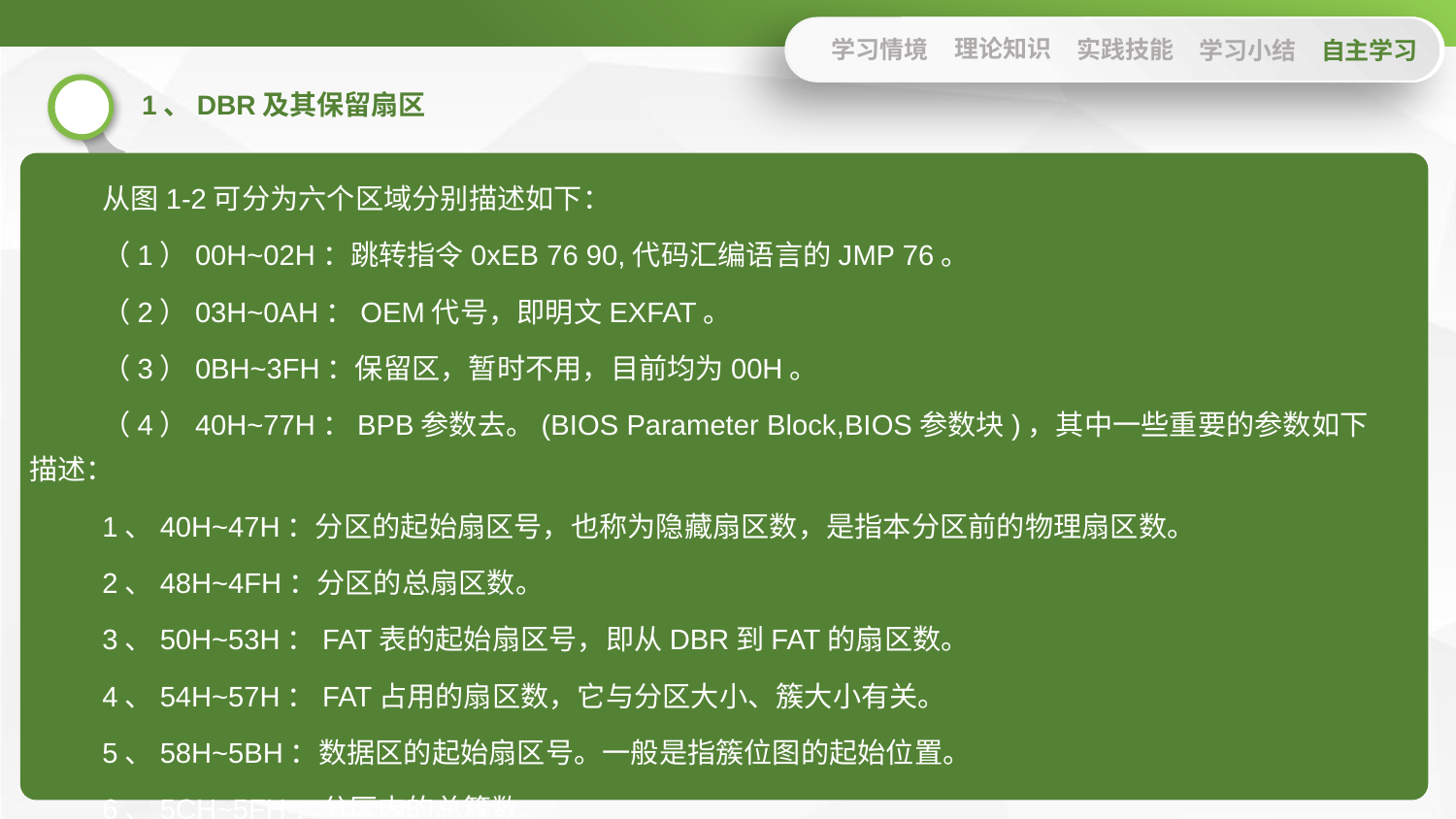

理论知识
学习情境
实践技能
学习小结
自主学习
1、DBR及其保留扇区
从图1-2可分为六个区域分别描述如下：
（1）00H~02H：跳转指令0xEB 76 90,代码汇编语言的JMP 76。
（2）03H~0AH：OEM代号，即明文EXFAT。
（3）0BH~3FH：保留区，暂时不用，目前均为00H。
（4）40H~77H：BPB参数去。(BIOS Parameter Block,BIOS参数块)，其中一些重要的参数如下描述：
1、40H~47H：分区的起始扇区号，也称为隐藏扇区数，是指本分区前的物理扇区数。
2、48H~4FH：分区的总扇区数。
3、50H~53H：FAT表的起始扇区号，即从DBR到FAT的扇区数。
4、54H~57H：FAT占用的扇区数，它与分区大小、簇大小有关。
5、58H~5BH：数据区的起始扇区号。一般是指簇位图的起始位置。
6、5CH~5FH：分区内的总簇数。